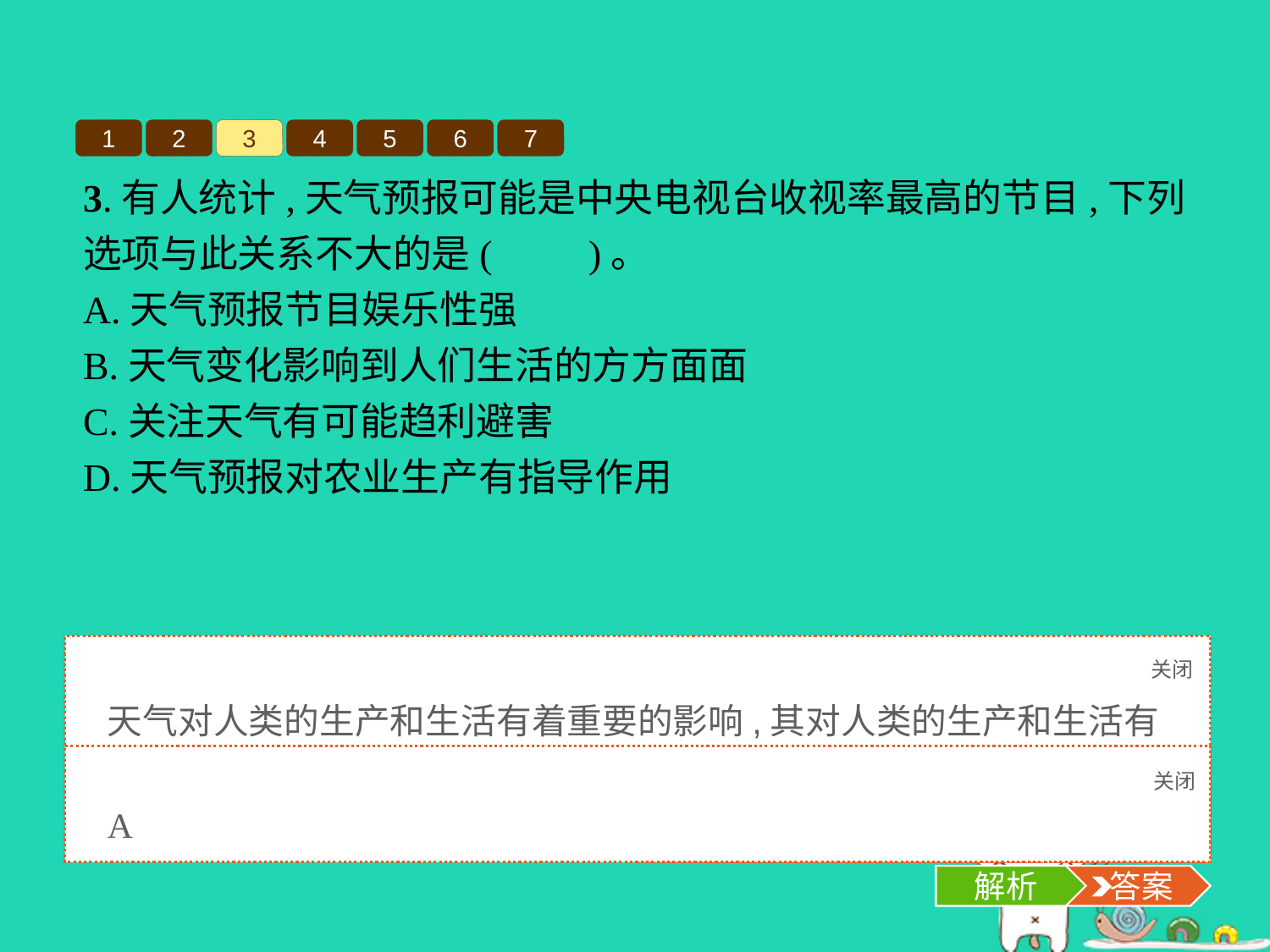

1
2
3
4
5
6
7
3.有人统计,天气预报可能是中央电视台收视率最高的节目,下列选项与此关系不大的是(　　)。
A.天气预报节目娱乐性强
B.天气变化影响到人们生活的方方面面
C.关注天气有可能趋利避害
D.天气预报对农业生产有指导作用

关闭
解析

天气对人类的生产和生活有着重要的影响,其对人类的生产和生活有指导作用,有可能趋利避害。

关闭
解析
  答案

A
解析
  答案